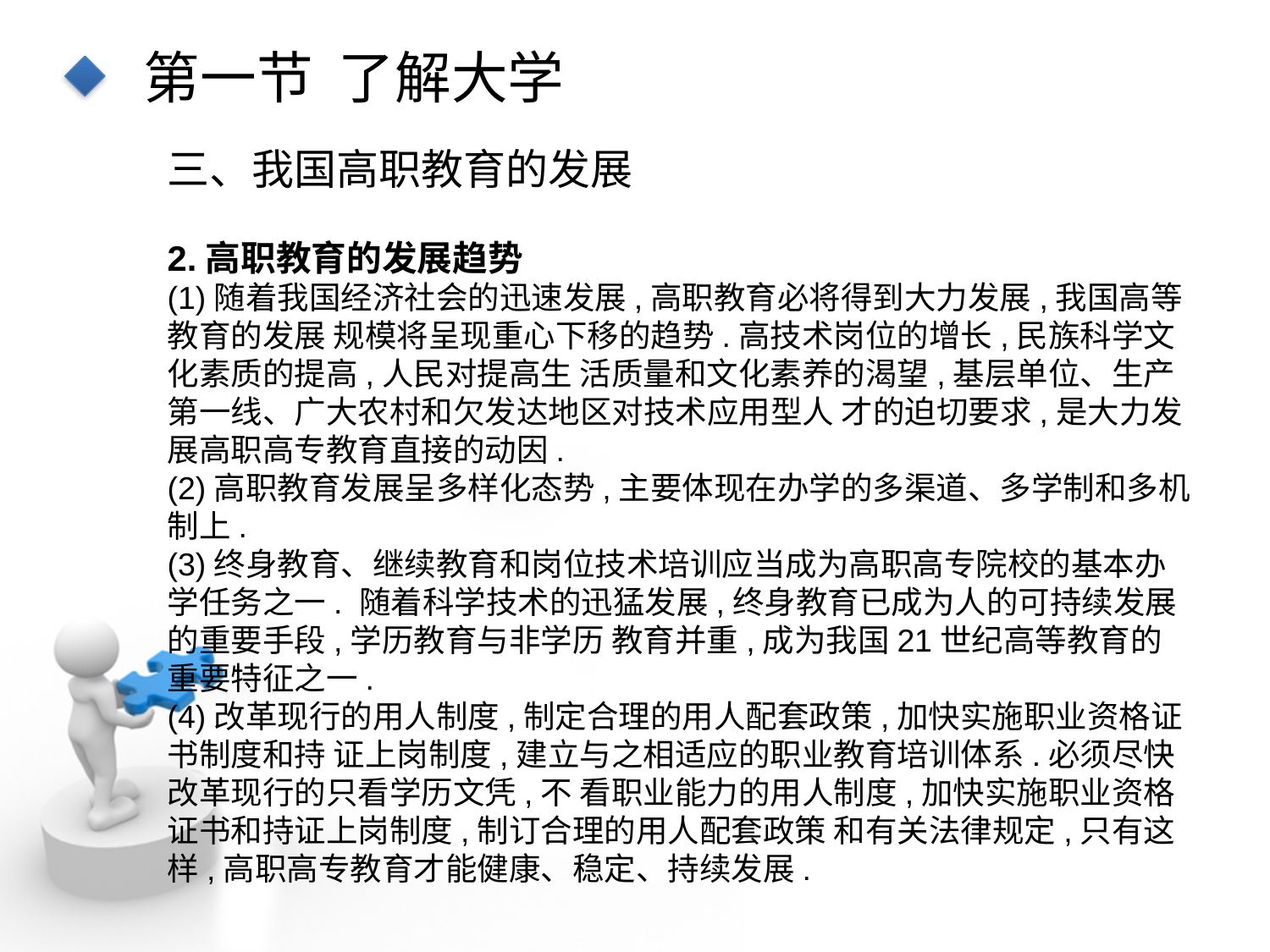

第一节  了解大学

三、我国高职教育的发展

2.高职教育的发展趋势
(1)随着我国经济社会的迅速发展,高职教育必将得到大力发展,我国高等教育的发展 规模将呈现重心下移的趋势.高技术岗位的增长,民族科学文化素质的提高,人民对提高生 活质量和文化素养的渴望,基层单位、生产第一线、广大农村和欠发达地区对技术应用型人 才的迫切要求,是大力发展高职高专教育直接的动因.
(2)高职教育发展呈多样化态势,主要体现在办学的多渠道、多学制和多机制上.
(3)终身教育、继续教育和岗位技术培训应当成为高职高专院校的基本办学任务之一. 随着科学技术的迅猛发展,终身教育已成为人的可持续发展的重要手段,学历教育与非学历 教育并重,成为我国21世纪高等教育的重要特征之一.
(4)改革现行的用人制度,制定合理的用人配套政策,加快实施职业资格证书制度和持 证上岗制度,建立与之相适应的职业教育培训体系.必须尽快改革现行的只看学历文凭,不 看职业能力的用人制度,加快实施职业资格证书和持证上岗制度,制订合理的用人配套政策 和有关法律规定,只有这样,高职高专教育才能健康、稳定、持续发展.
点击添加文本
点击添加文本
点击添加文本
点击添加文本